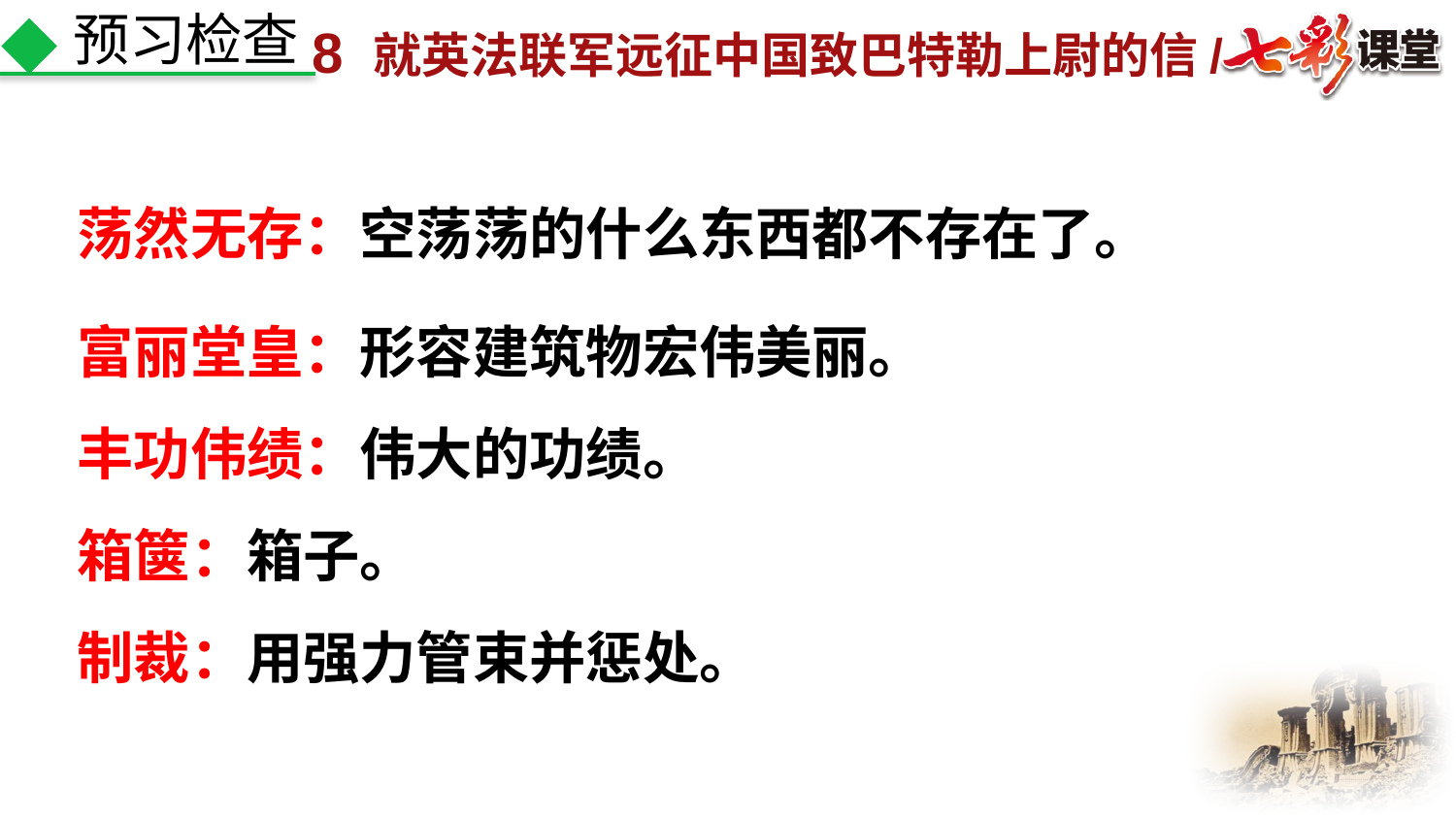

预习检查

荡然无存：空荡荡的什么东西都不存在了。
富丽堂皇：形容建筑物宏伟美丽。
丰功伟绩：伟大的功绩。
箱箧：箱子。
制裁：用强力管束并惩处。